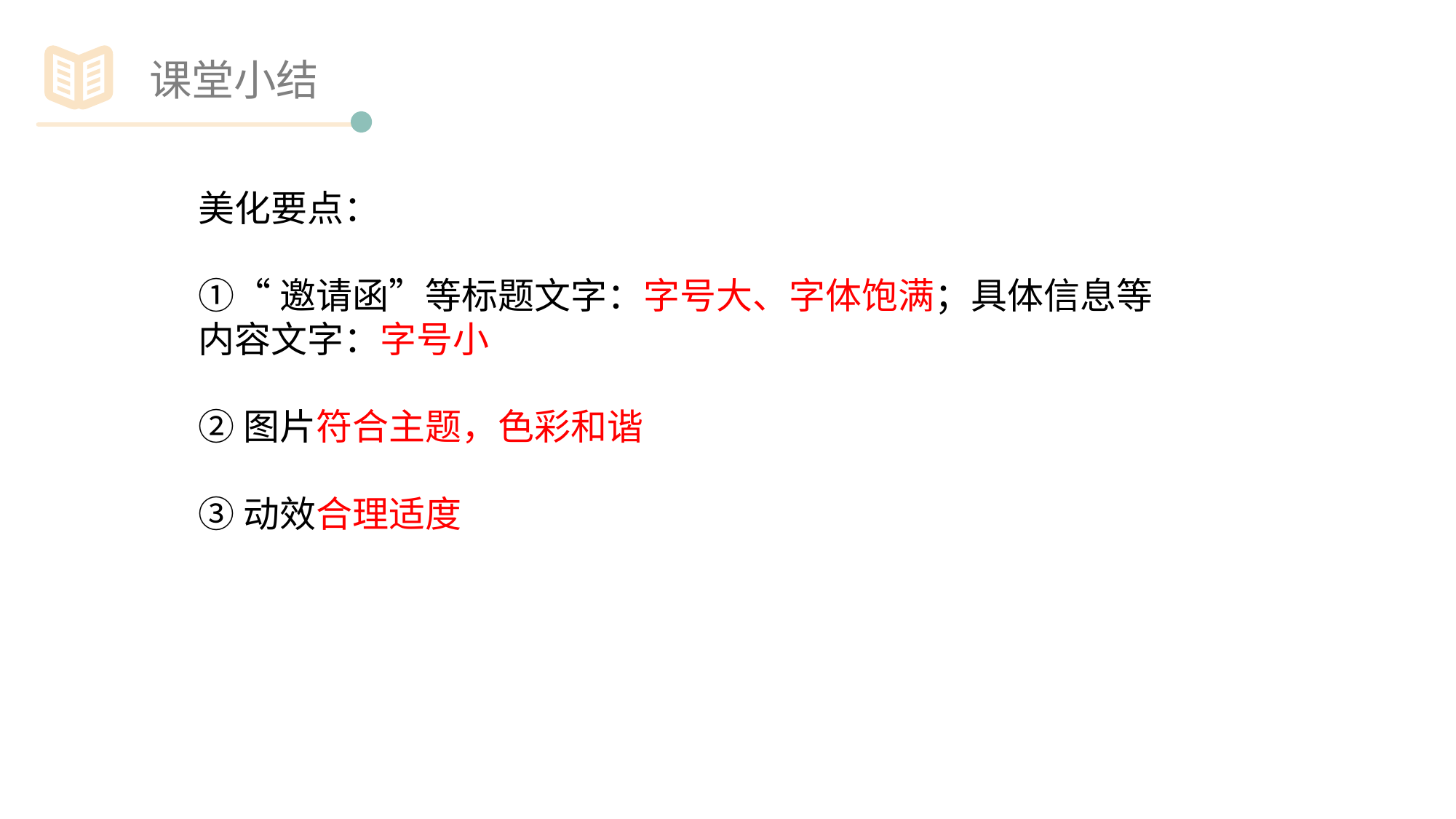

课堂小结

美化要点：

①“邀请函”等标题文字：字号大、字体饱满；具体信息等内容文字：字号小

②图片符合主题，色彩和谐

③动效合理适度